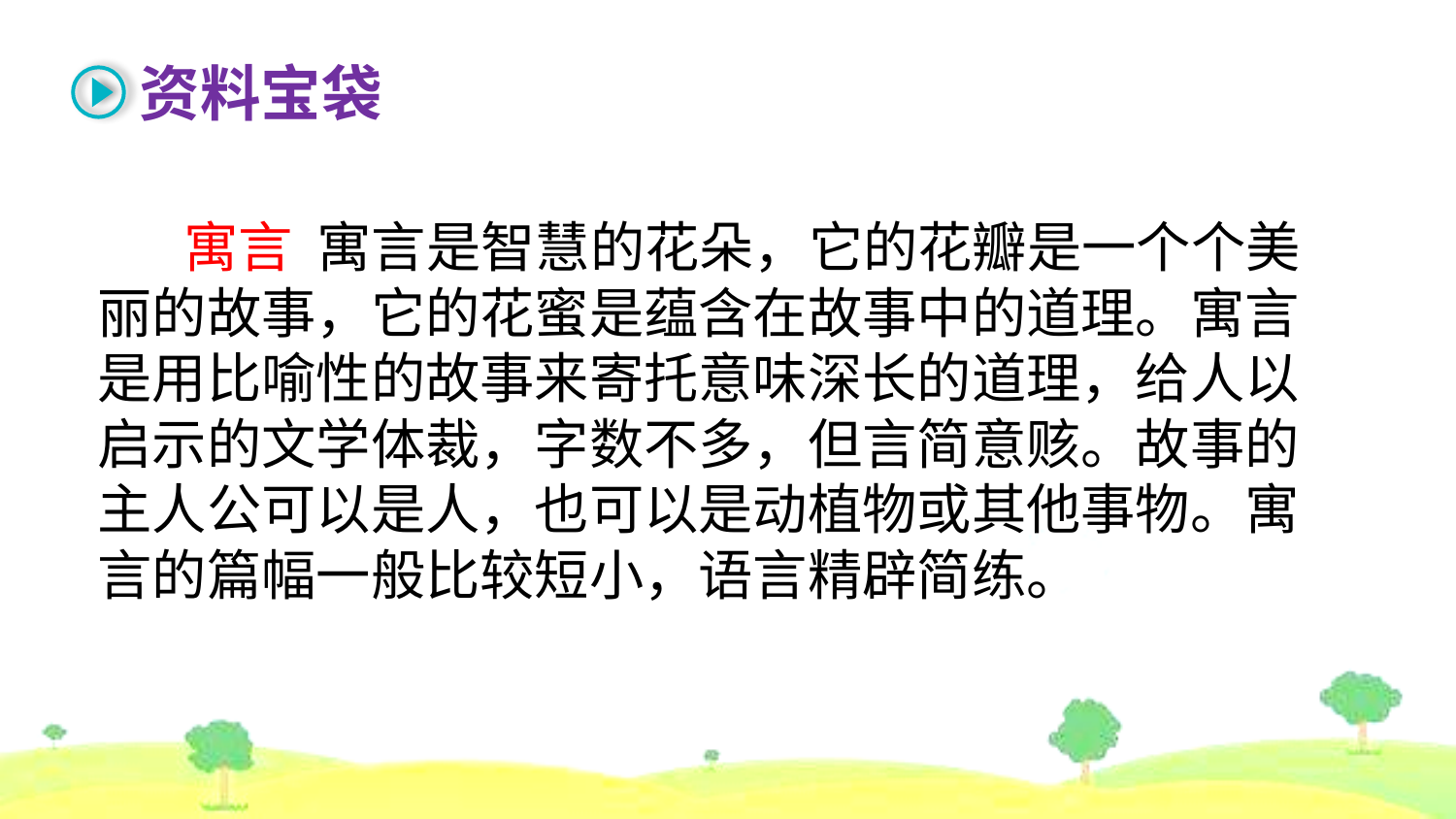

资料宝袋

   寓言  寓言是智慧的花朵，它的花瓣是一个个美丽的故事，它的花蜜是蕴含在故事中的道理。寓言是用比喻性的故事来寄托意味深长的道理，给人以启示的文学体裁，字数不多，但言简意赅。故事的主人公可以是人，也可以是动植物或其他事物。寓言的篇幅一般比较短小，语言精辟简练。